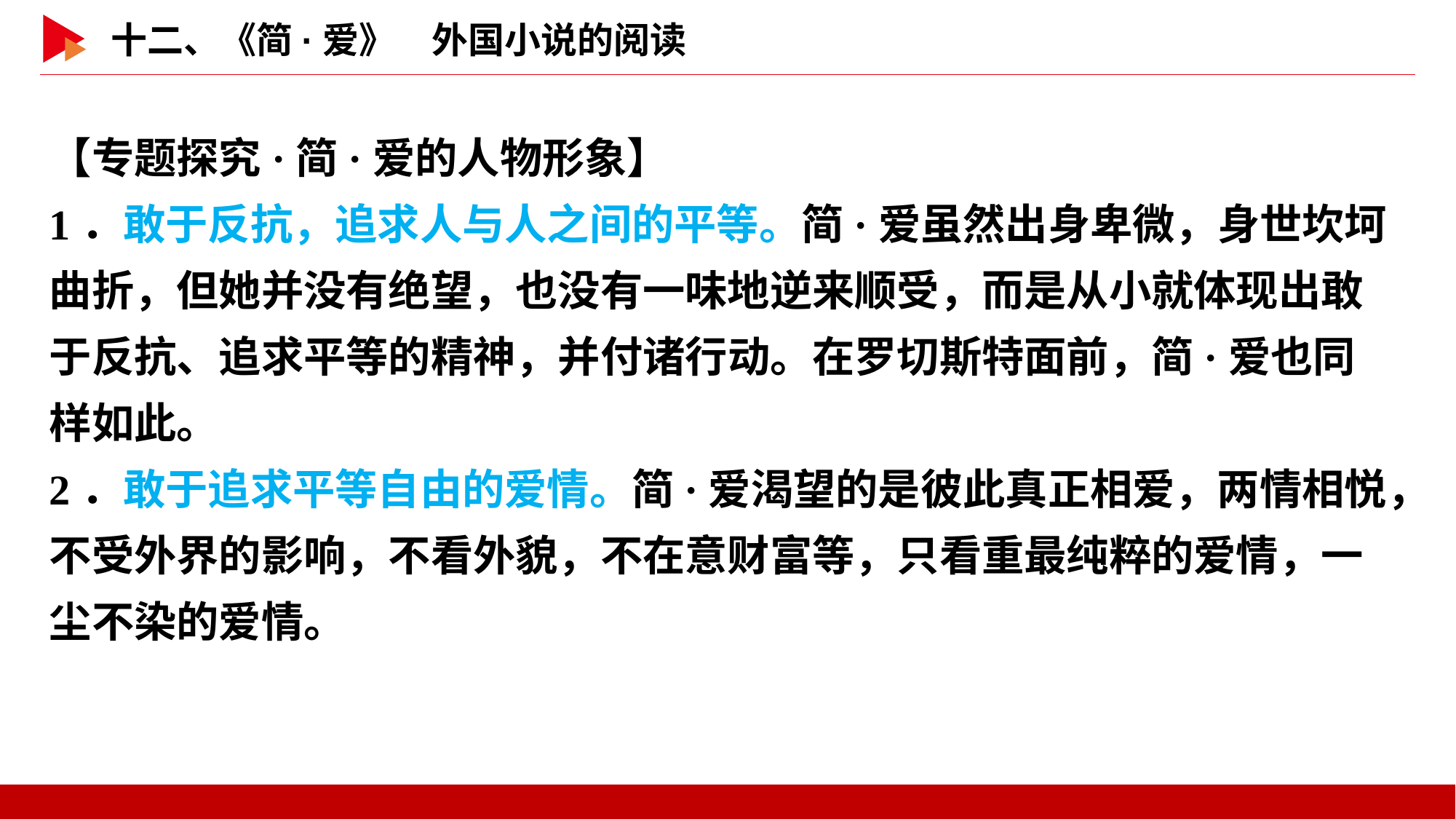

【专题探究·简·爱的人物形象】
1．敢于反抗，追求人与人之间的平等。简·爱虽然出身卑微，身世坎坷曲折，但她并没有绝望，也没有一味地逆来顺受，而是从小就体现出敢于反抗、追求平等的精神，并付诸行动。在罗切斯特面前，简·爱也同样如此。
2．敢于追求平等自由的爱情。简·爱渴望的是彼此真正相爱，两情相悦，不受外界的影响，不看外貌，不在意财富等，只看重最纯粹的爱情，一尘不染的爱情。